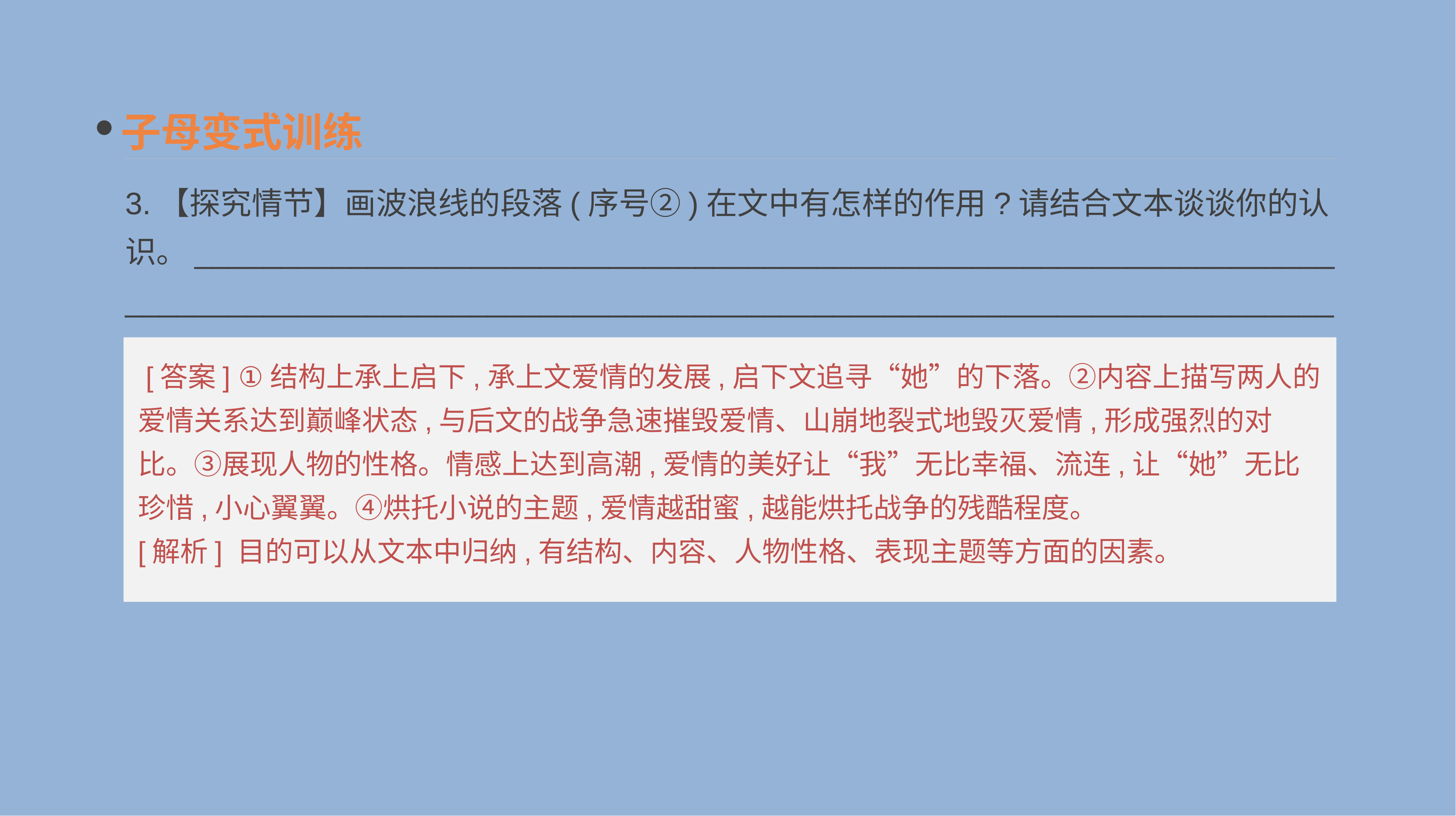

子母变式训练

3.【探究情节】画波浪线的段落(序号②)在文中有怎样的作用?请结合文本谈谈你的认识。____________________________________________________________________________________________________________________________________________________________________________

 [答案] ①结构上承上启下,承上文爱情的发展,启下文追寻“她”的下落。②内容上描写两人的爱情关系达到巅峰状态,与后文的战争急速摧毁爱情、山崩地裂式地毁灭爱情,形成强烈的对比。③展现人物的性格。情感上达到高潮,爱情的美好让“我”无比幸福、流连,让“她”无比珍惜,小心翼翼。④烘托小说的主题,爱情越甜蜜,越能烘托战争的残酷程度。
[解析] 目的可以从文本中归纳,有结构、内容、人物性格、表现主题等方面的因素。